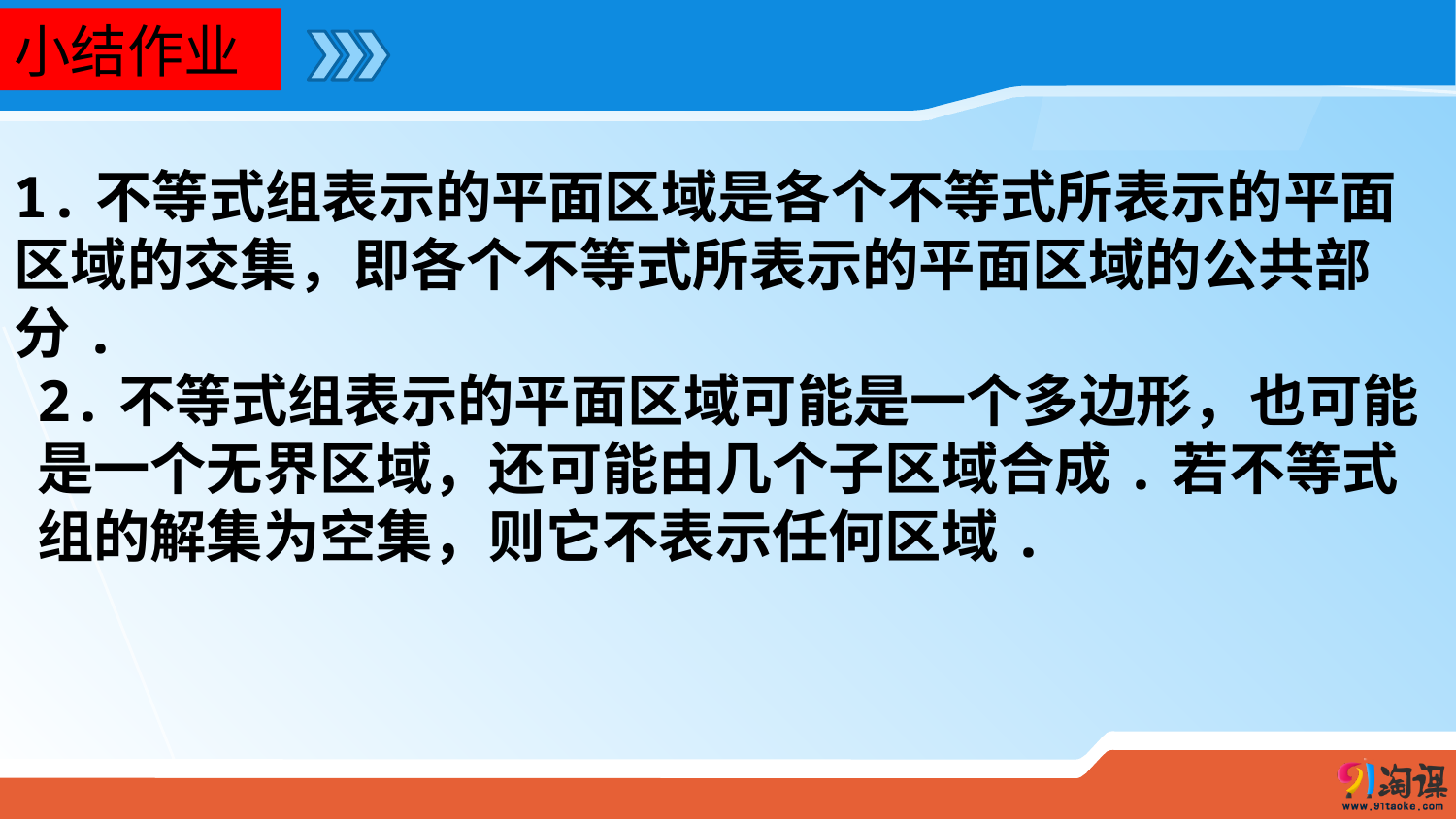

小结作业
1.不等式组表示的平面区域是各个不等式所表示的平面区域的交集，即各个不等式所表示的平面区域的公共部分.
2.不等式组表示的平面区域可能是一个多边形，也可能是一个无界区域，还可能由几个子区域合成.若不等式组的解集为空集，则它不表示任何区域.